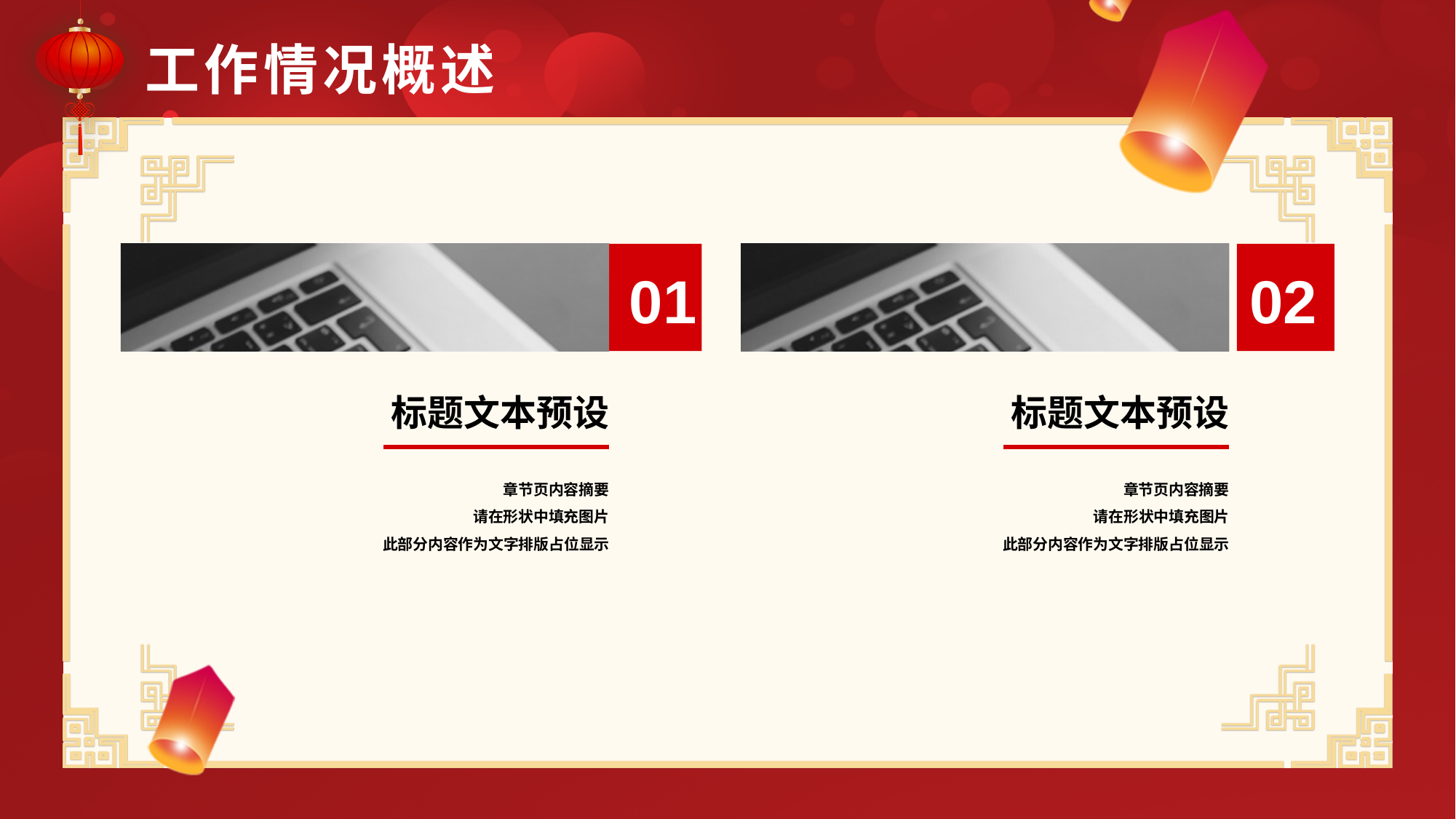

工作情况概述

01
标题文本预设
章节页内容摘要
请在形状中填充图片
此部分内容作为文字排版占位显示

02
标题文本预设
章节页内容摘要
请在形状中填充图片
此部分内容作为文字排版占位显示